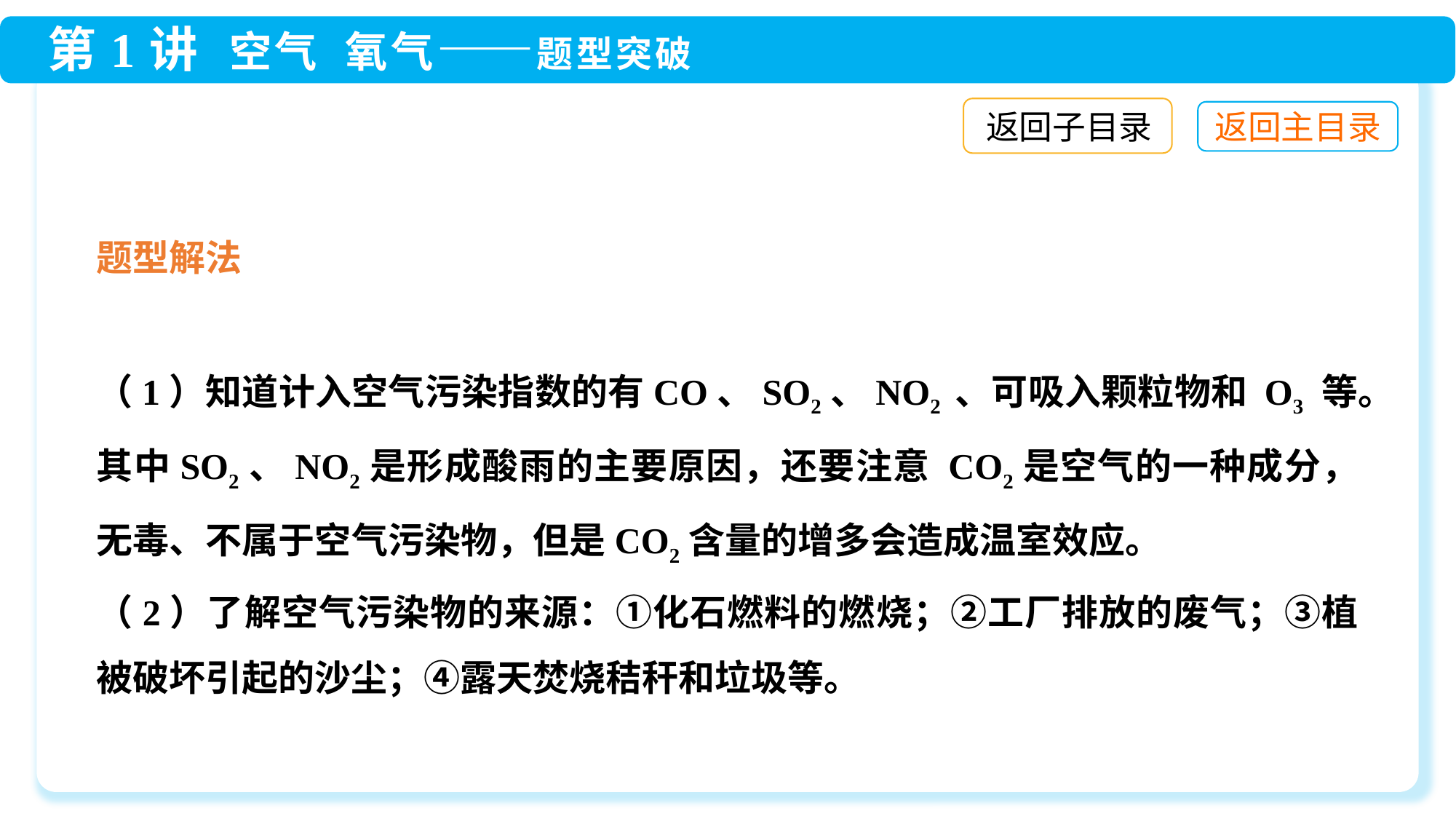

返回子目录
题型解法

（1）知道计入空气污染指数的有CO、SO2、NO2 、可吸入颗粒物和 O3 等。其中SO2、NO2是形成酸雨的主要原因，还要注意 CO2是空气的一种成分，无毒、不属于空气污染物，但是CO2含量的增多会造成温室效应。
（2）了解空气污染物的来源：①化石燃料的燃烧；②工厂排放的废气；③植被破坏引起的沙尘；④露天焚烧秸秆和垃圾等。